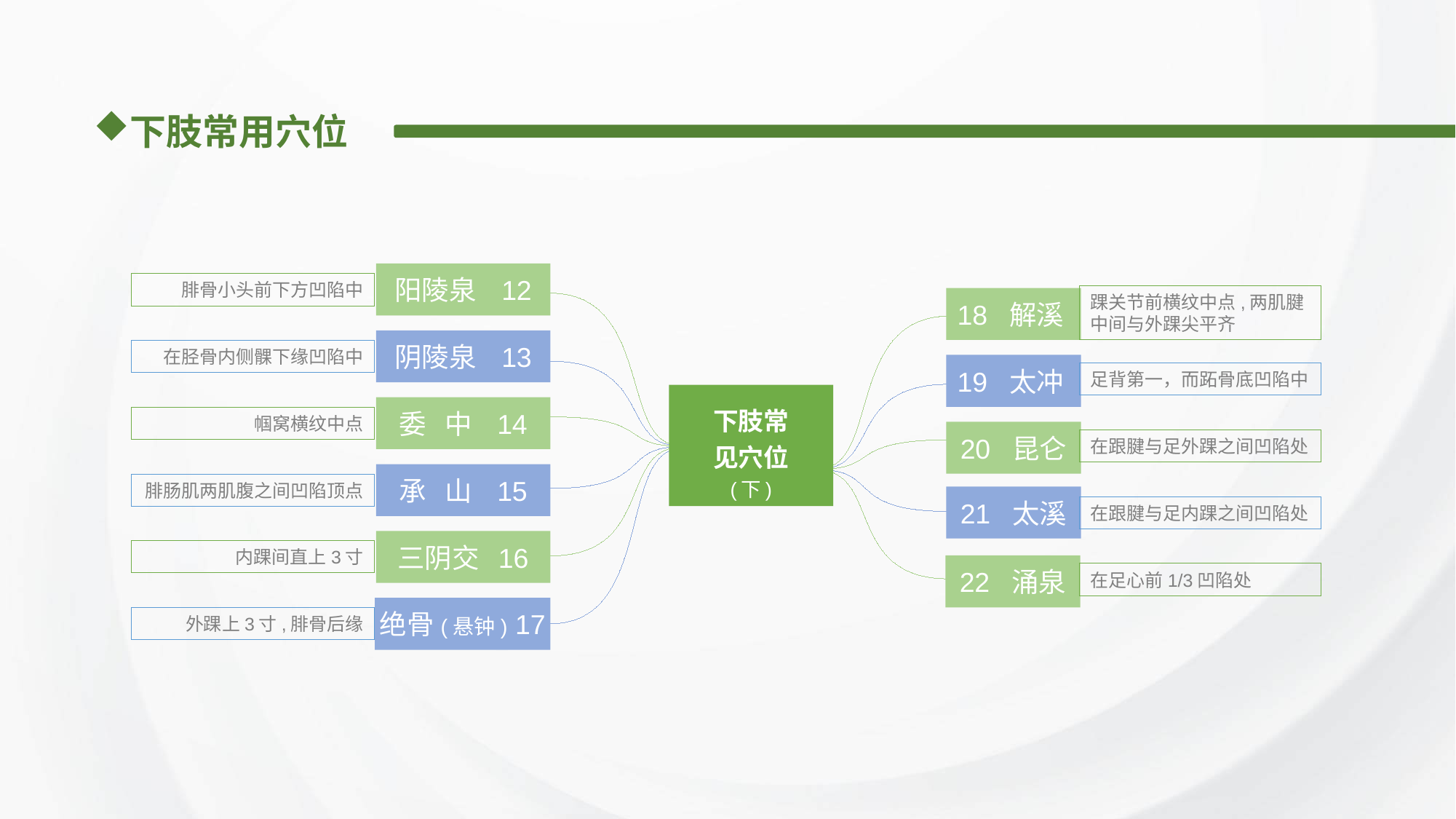

下肢常用穴位
阳陵泉   12
腓骨小头前下方凹陷中
踝关节前横纹中点,两肌腱中间与外踝尖平齐
18  解溪

阴陵泉   13
在胫骨内侧髁下缘凹陷中
19  太冲
足背第一，而跖骨底凹陷中
下肢常
见穴位
(下)
委   中   14
帼窝横纹中点
20  昆仑
在跟腱与足外踝之间凹陷处
承   山   15
腓肠肌两肌腹之间凹陷顶点
21  太溪
在跟腱与足内踝之间凹陷处
三阴交  16
内踝间直上3寸
22  涌泉
在足心前1/3凹陷处
绝骨(悬钟) 17
外踝上3寸,腓骨后缘